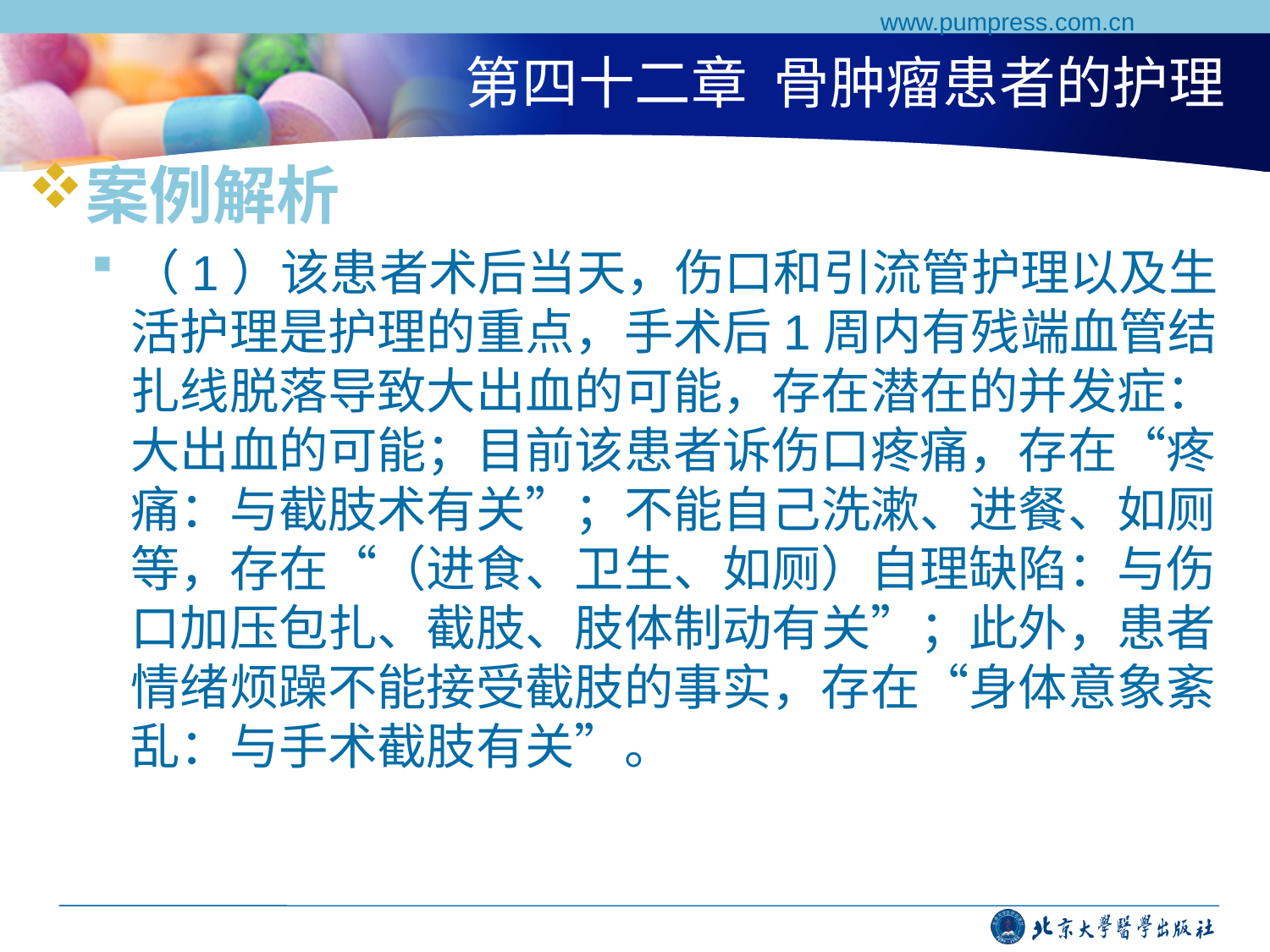

www.pumpress.com.cn
# 第四十二章  骨肿瘤患者的护理
案例解析
（1）该患者术后当天，伤口和引流管护理以及生活护理是护理的重点，手术后1周内有残端血管结扎线脱落导致大出血的可能，存在潜在的并发症：大出血的可能；目前该患者诉伤口疼痛，存在“疼痛：与截肢术有关”；不能自己洗漱、进餐、如厕等，存在“（进食、卫生、如厕）自理缺陷：与伤口加压包扎、截肢、肢体制动有关”；此外，患者情绪烦躁不能接受截肢的事实，存在“身体意象紊乱：与手术截肢有关”。